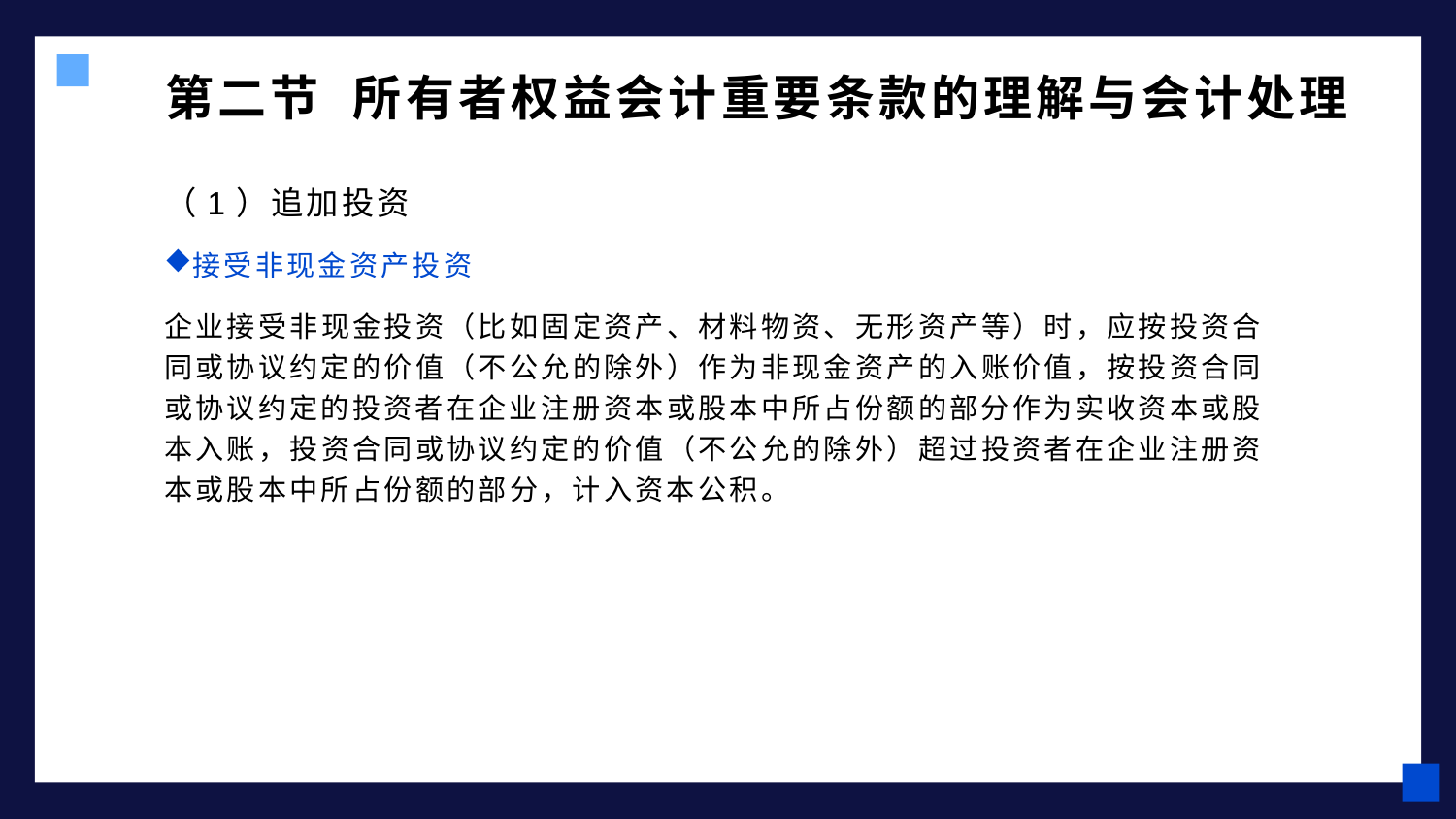

# 第二节  所有者权益会计重要条款的理解与会计处理
（1）追加投资
接受非现金资产投资
企业接受非现金投资（比如固定资产、材料物资、无形资产等）时，应按投资合同或协议约定的价值（不公允的除外）作为非现金资产的入账价值，按投资合同或协议约定的投资者在企业注册资本或股本中所占份额的部分作为实收资本或股本入账，投资合同或协议约定的价值（不公允的除外）超过投资者在企业注册资本或股本中所占份额的部分，计入资本公积。